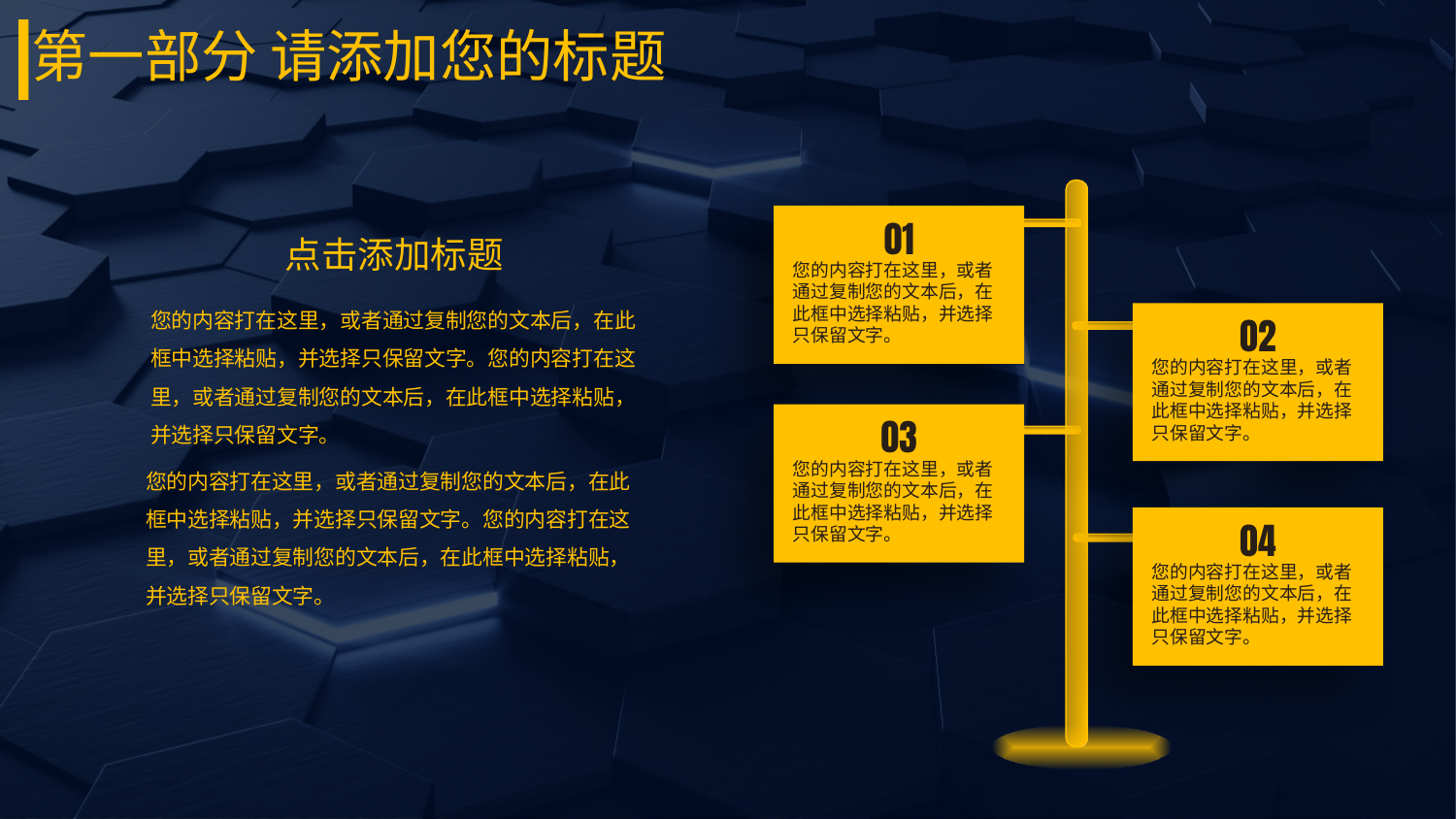

# 第一部分 请添加您的标题

01
您的内容打在这里，或者通过复制您的文本后，在此框中选择粘贴，并选择只保留文字。
点击添加标题

您的内容打在这里，或者通过复制您的文本后，在此框中选择粘贴，并选择只保留文字。您的内容打在这里，或者通过复制您的文本后，在此框中选择粘贴，并选择只保留文字。

02
您的内容打在这里，或者通过复制您的文本后，在此框中选择粘贴，并选择只保留文字。

03
您的内容打在这里，或者通过复制您的文本后，在此框中选择粘贴，并选择只保留文字。

您的内容打在这里，或者通过复制您的文本后，在此框中选择粘贴，并选择只保留文字。您的内容打在这里，或者通过复制您的文本后，在此框中选择粘贴，并选择只保留文字。

04
您的内容打在这里，或者通过复制您的文本后，在此框中选择粘贴，并选择只保留文字。